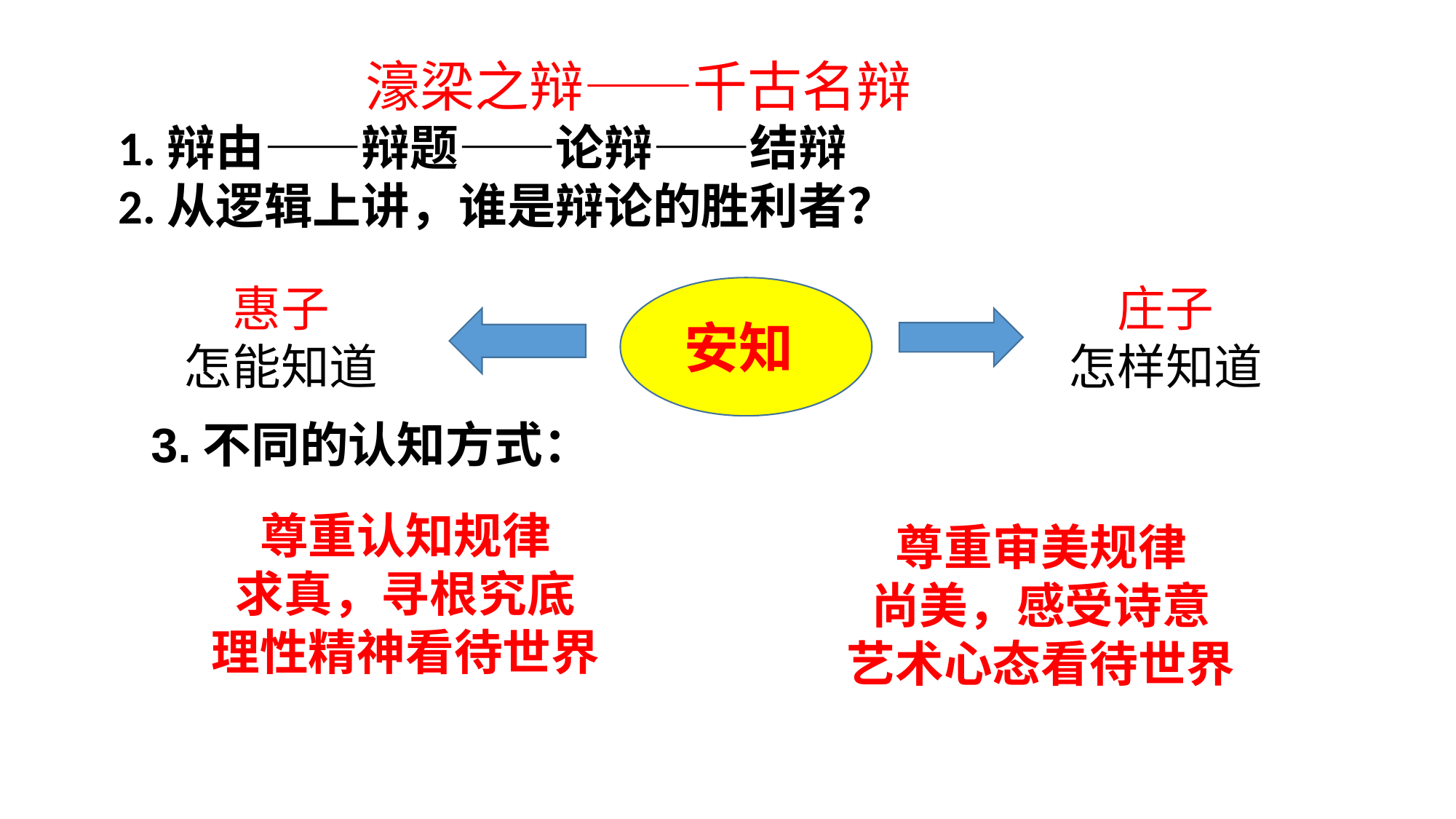

濠梁之辩——千古名辩
1.辩由——辩题——论辩——结辩
2.从逻辑上讲，谁是辩论的胜利者？
惠子
怎能知道
庄子
怎样知道

安知

3.不同的认知方式：
尊重认知规律
求真，寻根究底
理性精神看待世界
尊重审美规律
尚美，感受诗意
艺术心态看待世界